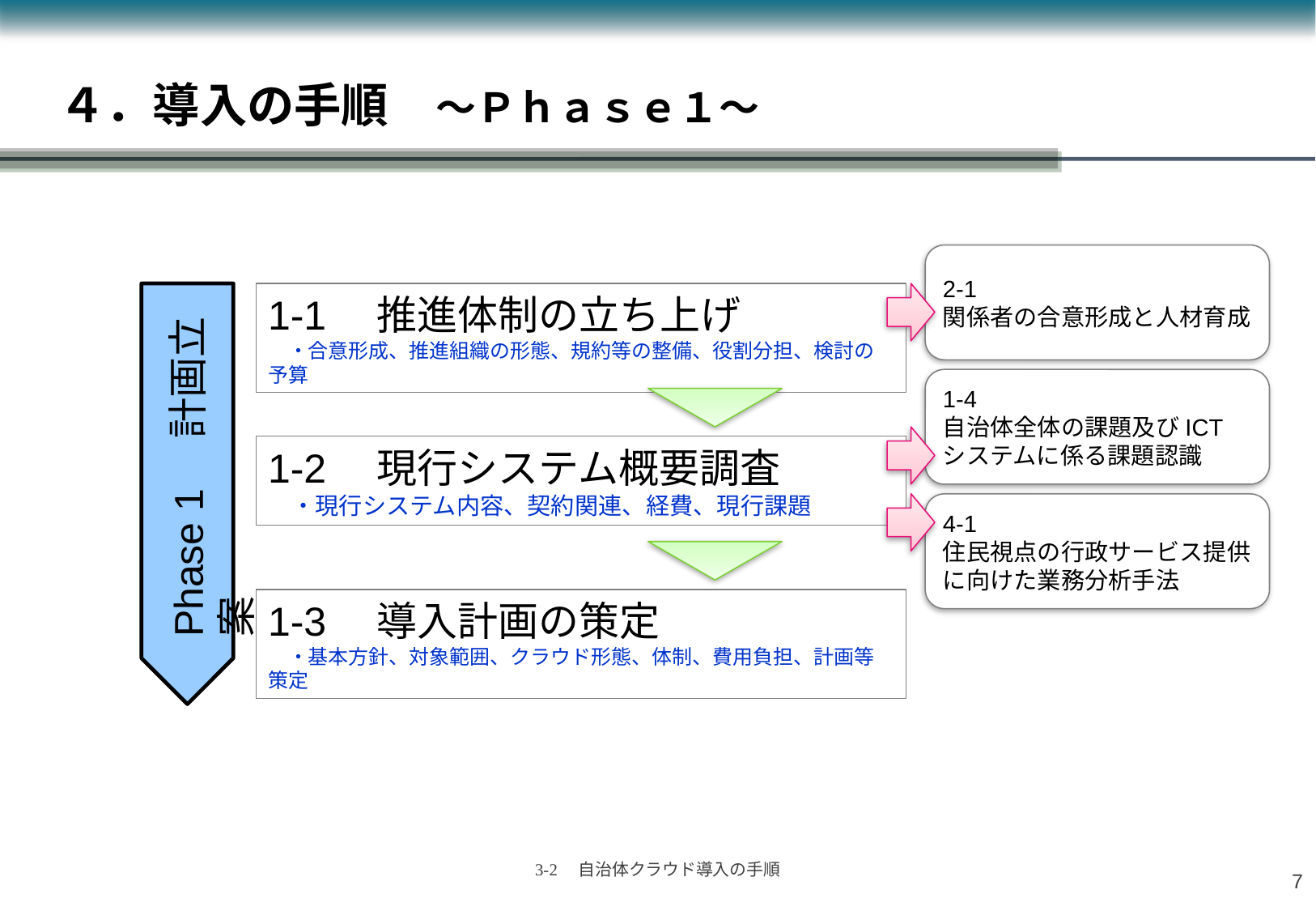

# ４．導入の手順　～Ｐｈａｓｅ１～
2-1
関係者の合意形成と人材育成

1-1　推進体制の立ち上げ
　・合意形成、推進組織の形態、規約等の整備、役割分担、検討の予算
1-4
自治体全体の課題及びICTシステムに係る課題認識

Phase 1　計画立案
1-2　現行システム概要調査
　・現行システム内容、契約関連、経費、現行課題

4-1
住民視点の行政サービス提供に向けた業務分析手法

1-3　導入計画の策定
　・基本方針、対象範囲、クラウド形態、体制、費用負担、計画等策定
7
3-2　自治体クラウド導入の手順